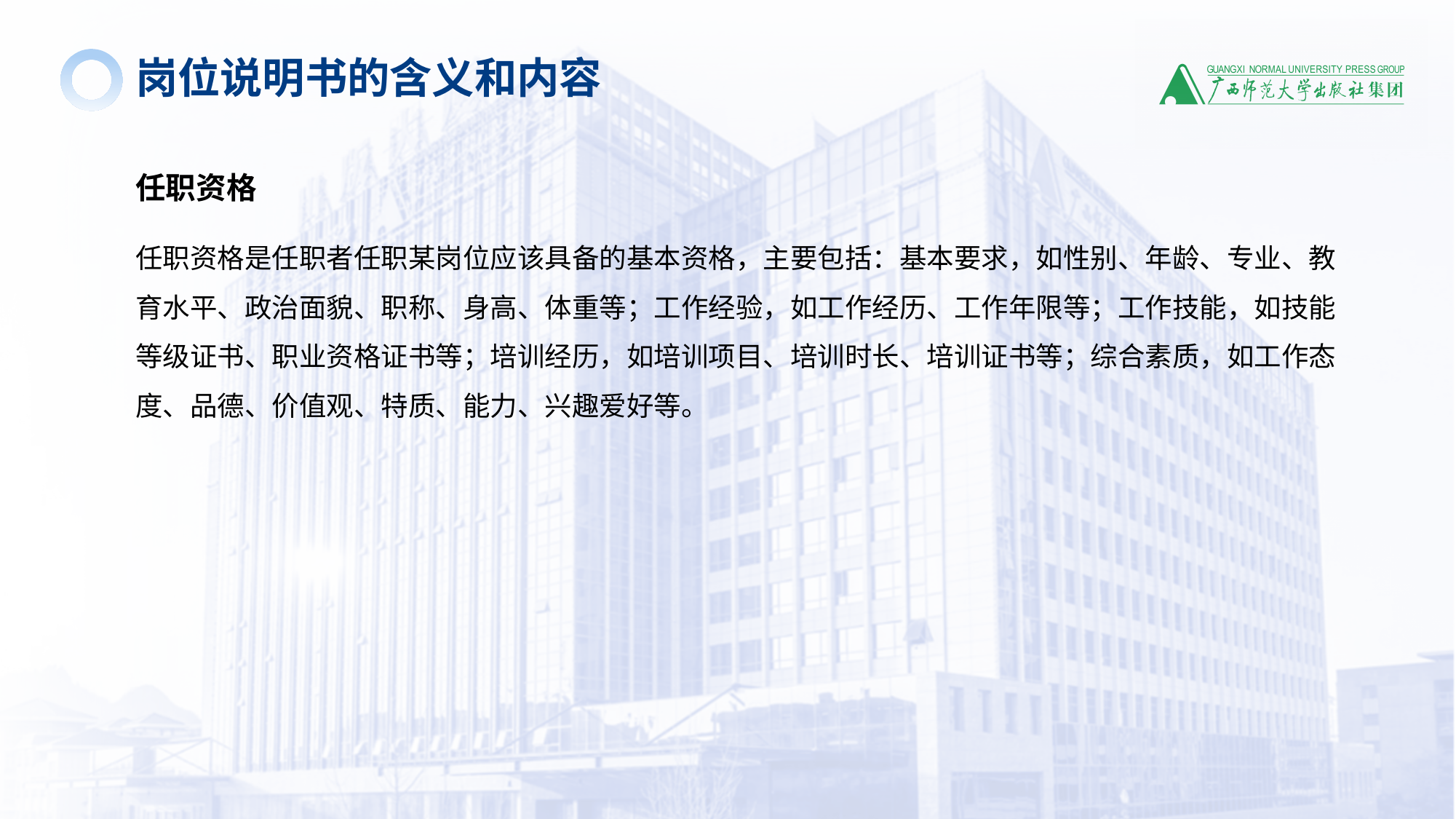

岗位说明书的含义和内容

任职资格
任职资格是任职者任职某岗位应该具备的基本资格，主要包括：基本要求，如性别、年龄、专业、教育水平、政治面貌、职称、身高、体重等；工作经验，如工作经历、工作年限等；工作技能，如技能等级证书、职业资格证书等；培训经历，如培训项目、培训时长、培训证书等；综合素质，如工作态度、品德、价值观、特质、能力、兴趣爱好等。